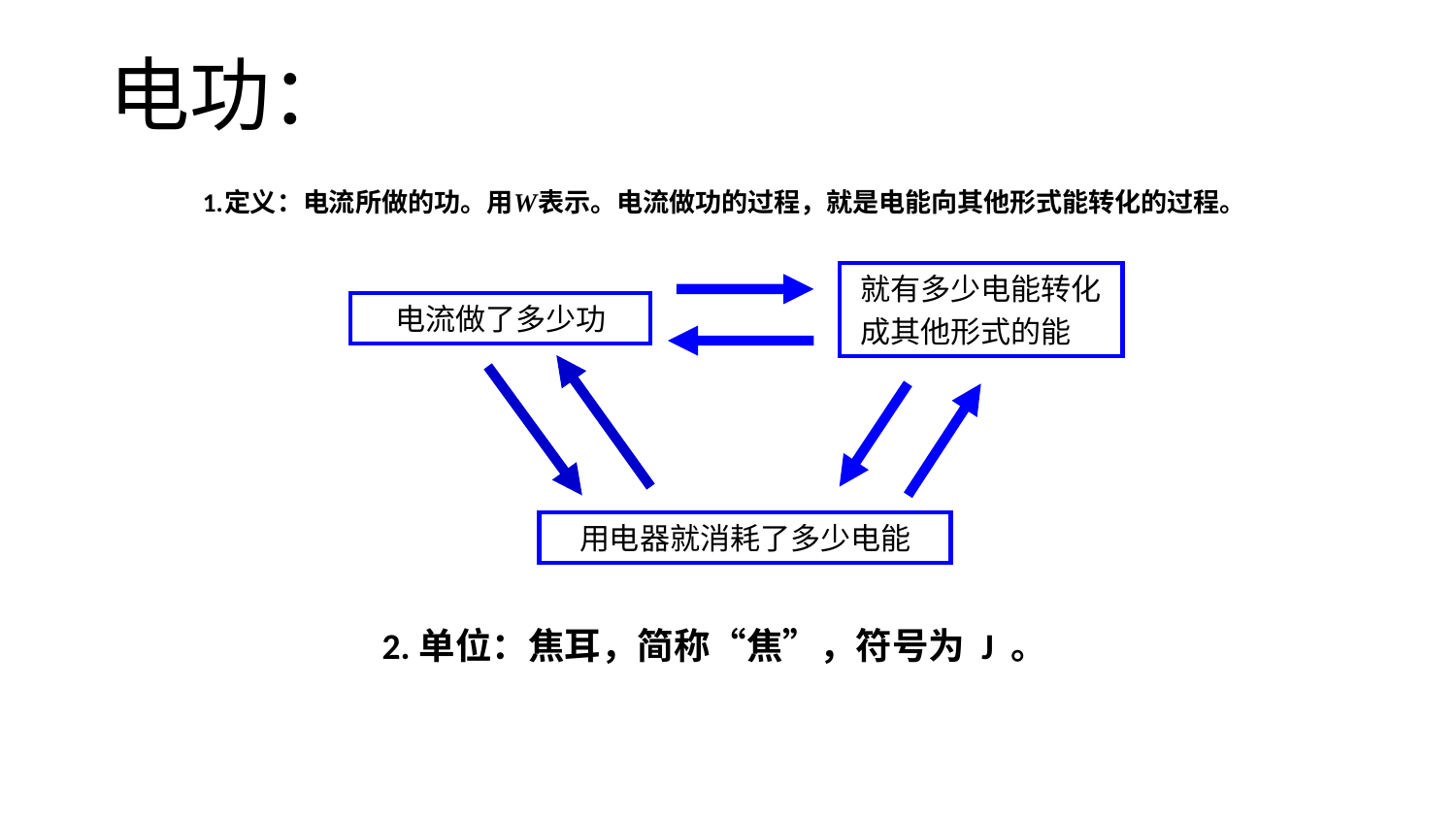

# 电功：
1.定义：电流所做的功。用W表示。电流做功的过程，就是电能向其他形式能转化的过程。

就有多少电能转化
成其他形式的能

电流做了多少功

用电器就消耗了多少电能
2.单位：焦耳，简称“焦”，符号为 J 。